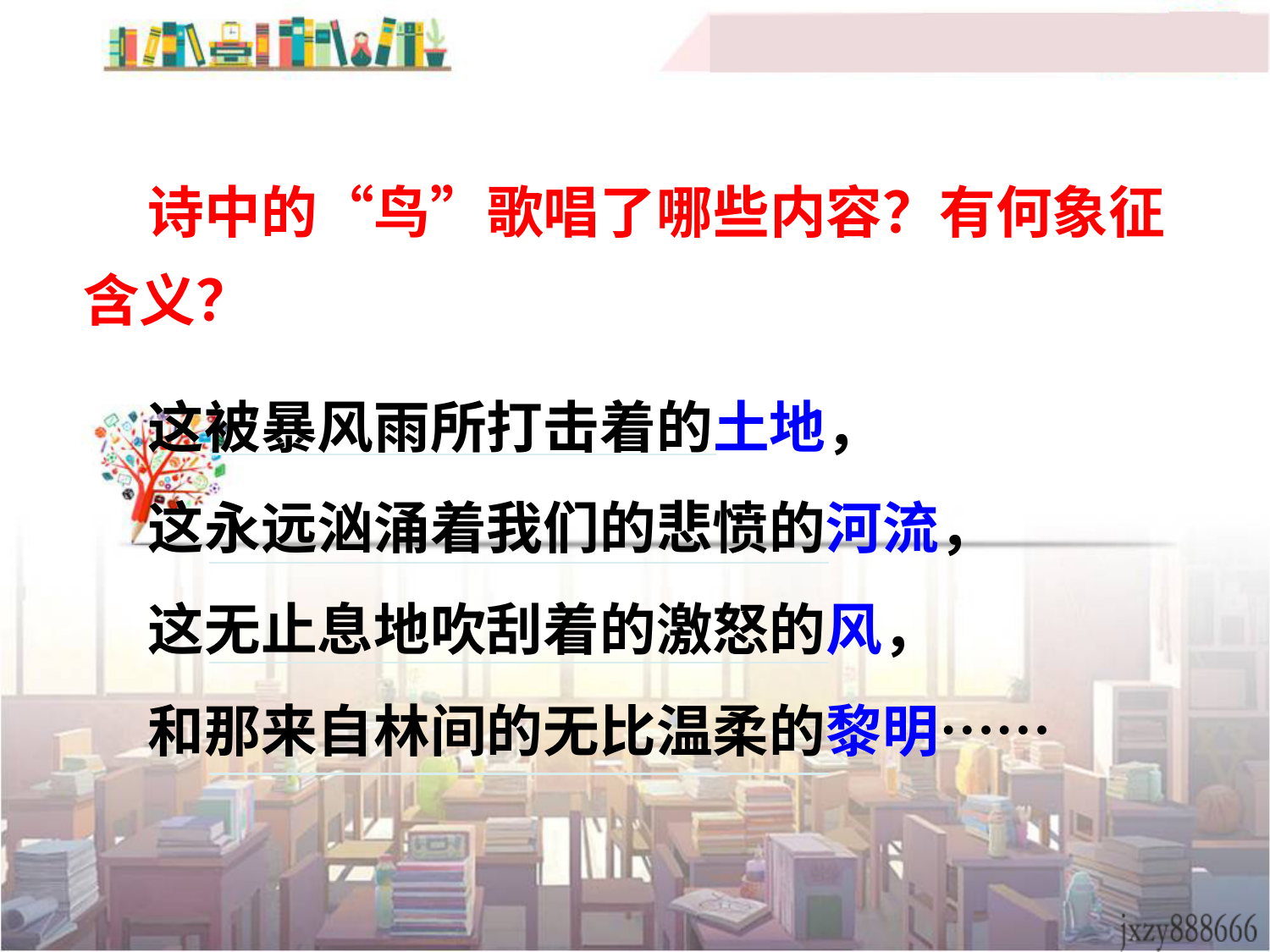

诗中的“鸟”歌唱了哪些内容？有何象征含义？
这被暴风雨所打击着的土地，
这永远汹涌着我们的悲愤的河流，
这无止息地吹刮着的激怒的风，
和那来自林间的无比温柔的黎明……